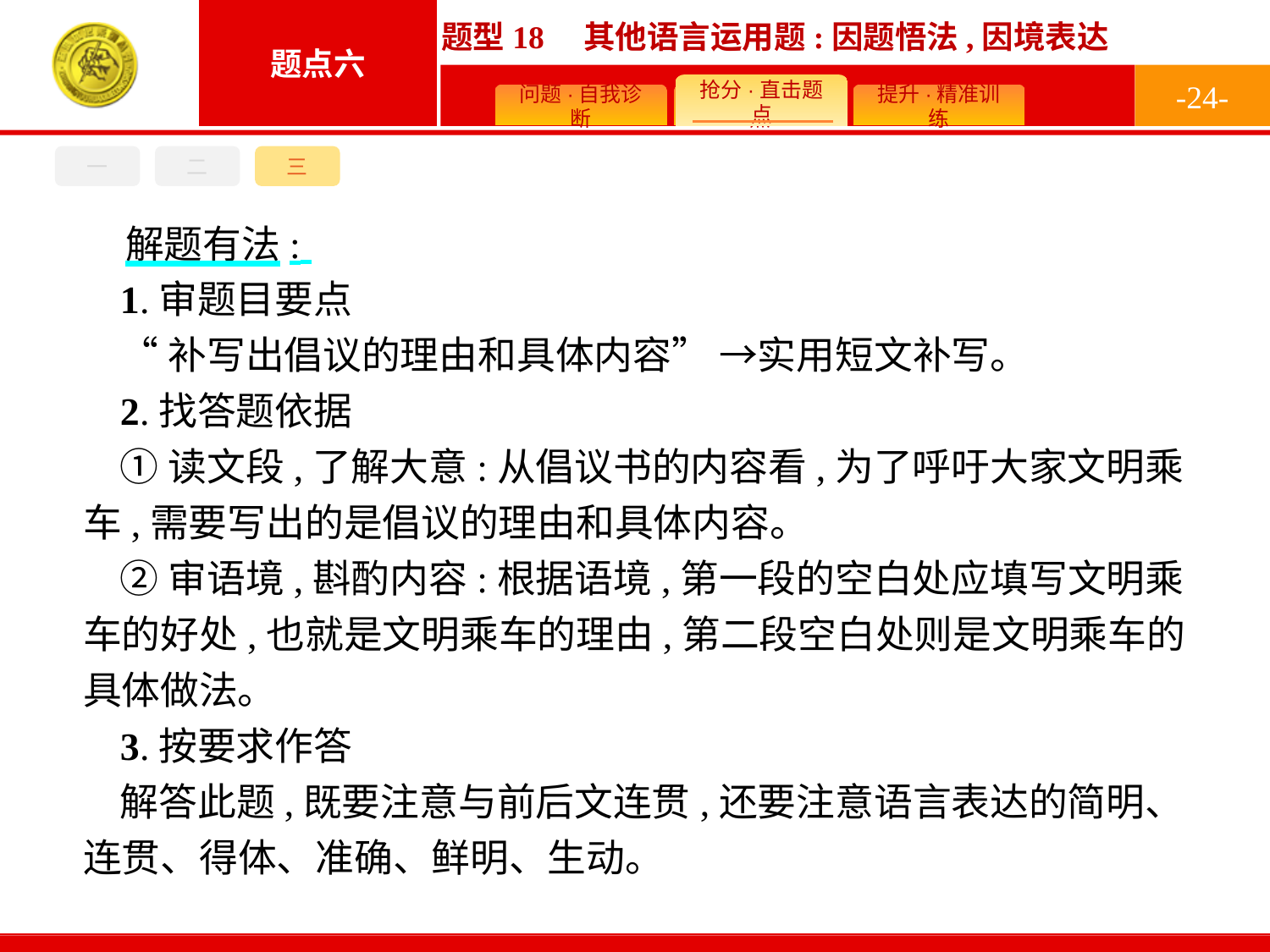

-24-
一
二
三
解题有法:
1.审题目要点
“补写出倡议的理由和具体内容” →实用短文补写。
2.找答题依据
①读文段,了解大意:从倡议书的内容看,为了呼吁大家文明乘车,需要写出的是倡议的理由和具体内容。
②审语境,斟酌内容:根据语境,第一段的空白处应填写文明乘车的好处,也就是文明乘车的理由,第二段空白处则是文明乘车的具体做法。
3.按要求作答
解答此题,既要注意与前后文连贯,还要注意语言表达的简明、连贯、得体、准确、鲜明、生动。